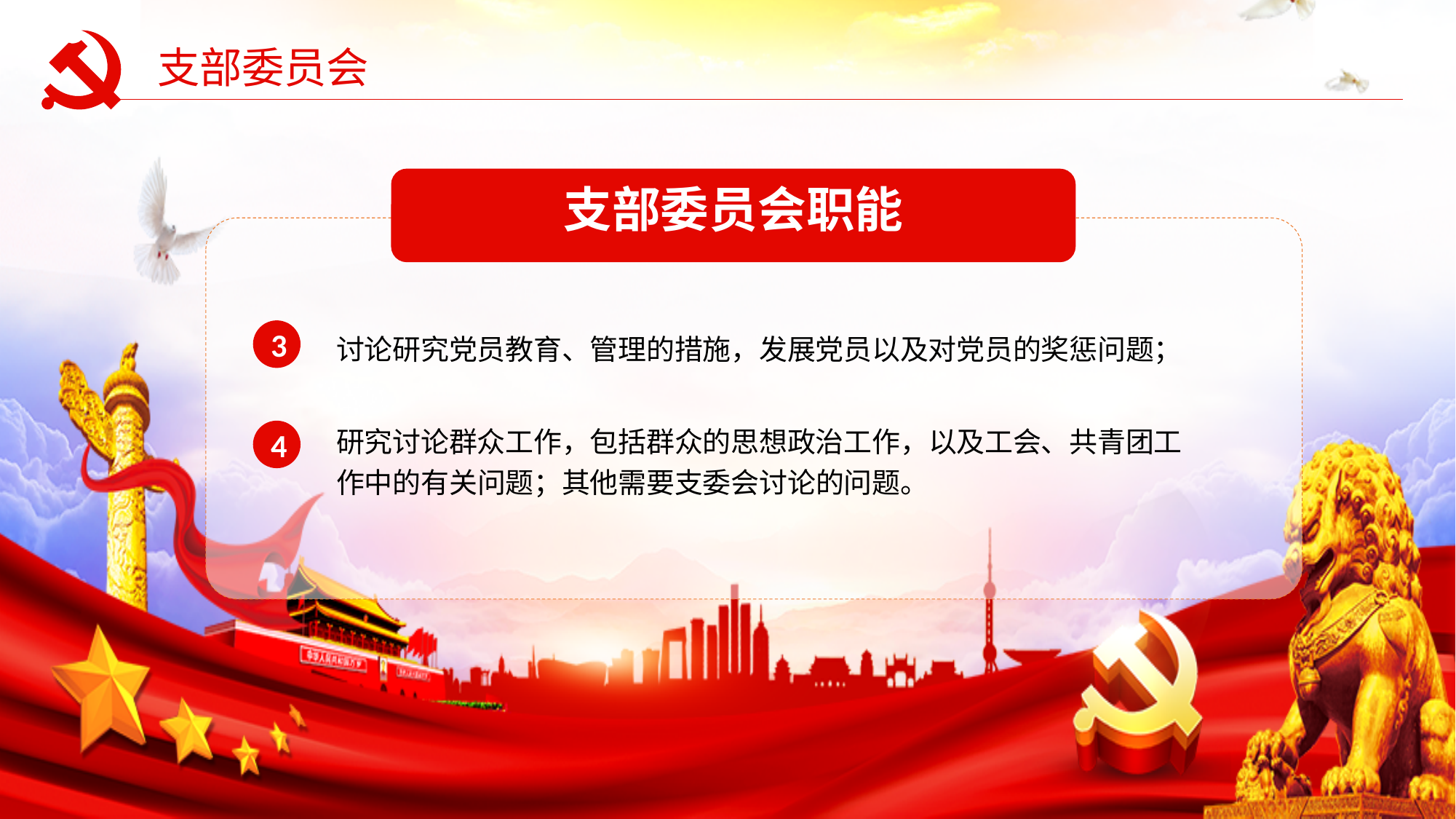

支部委员会

支部委员会职能

讨论研究党员教育、管理的措施，发展党员以及对党员的奖惩问题；
3
研究讨论群众工作，包括群众的思想政治工作，以及工会、共青团工作中的有关问题；其他需要支委会讨论的问题。
4